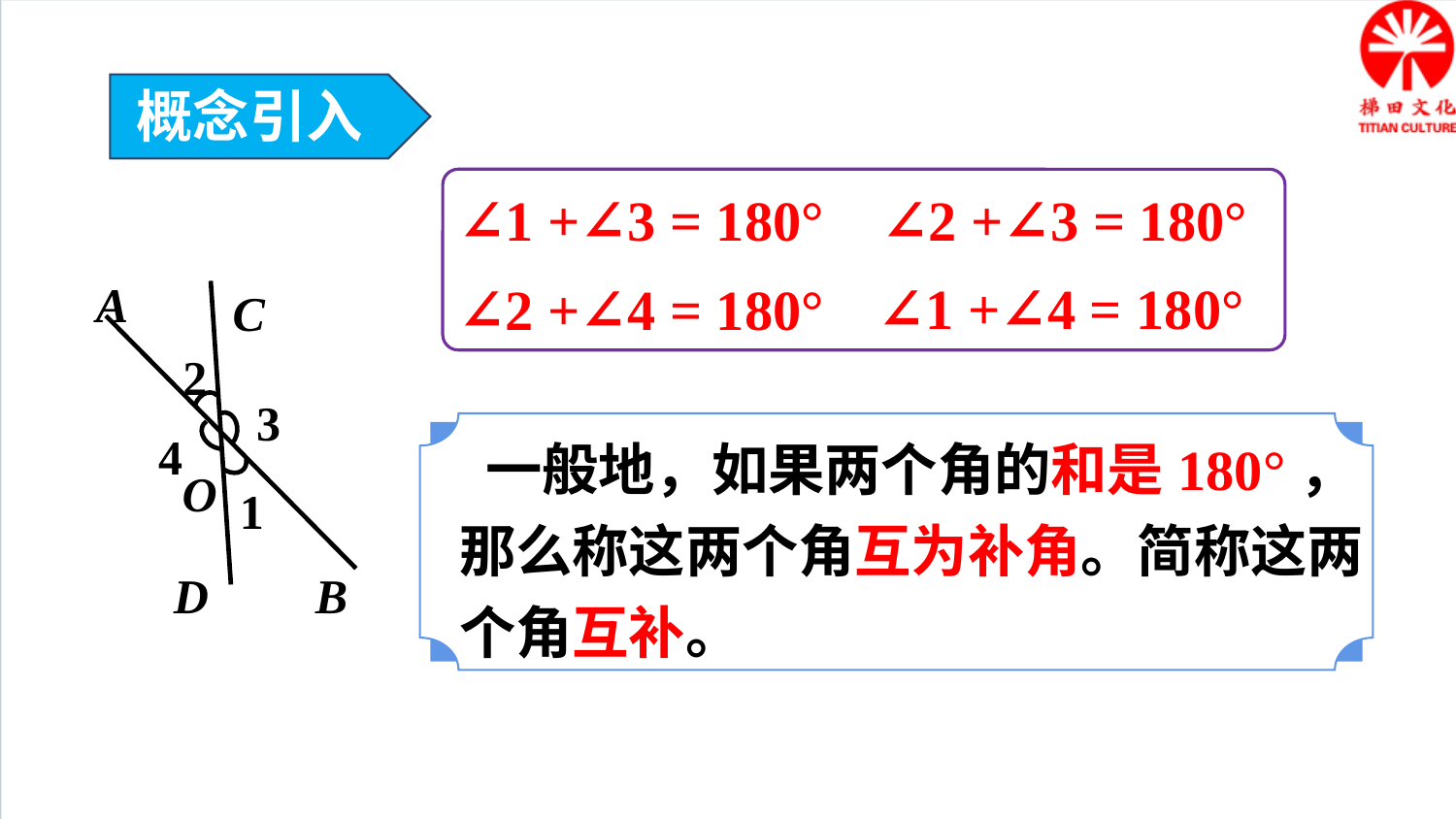

概念引入

∠1 +∠3 = 180°
∠2 +∠3 = 180°

∠1 +∠4 = 180°
∠2 +∠4 = 180°
A
C
2
3

4

O

1
B
D
 一般地，如果两个角的和是180°，那么称这两个角互为补角。简称这两个角互补。